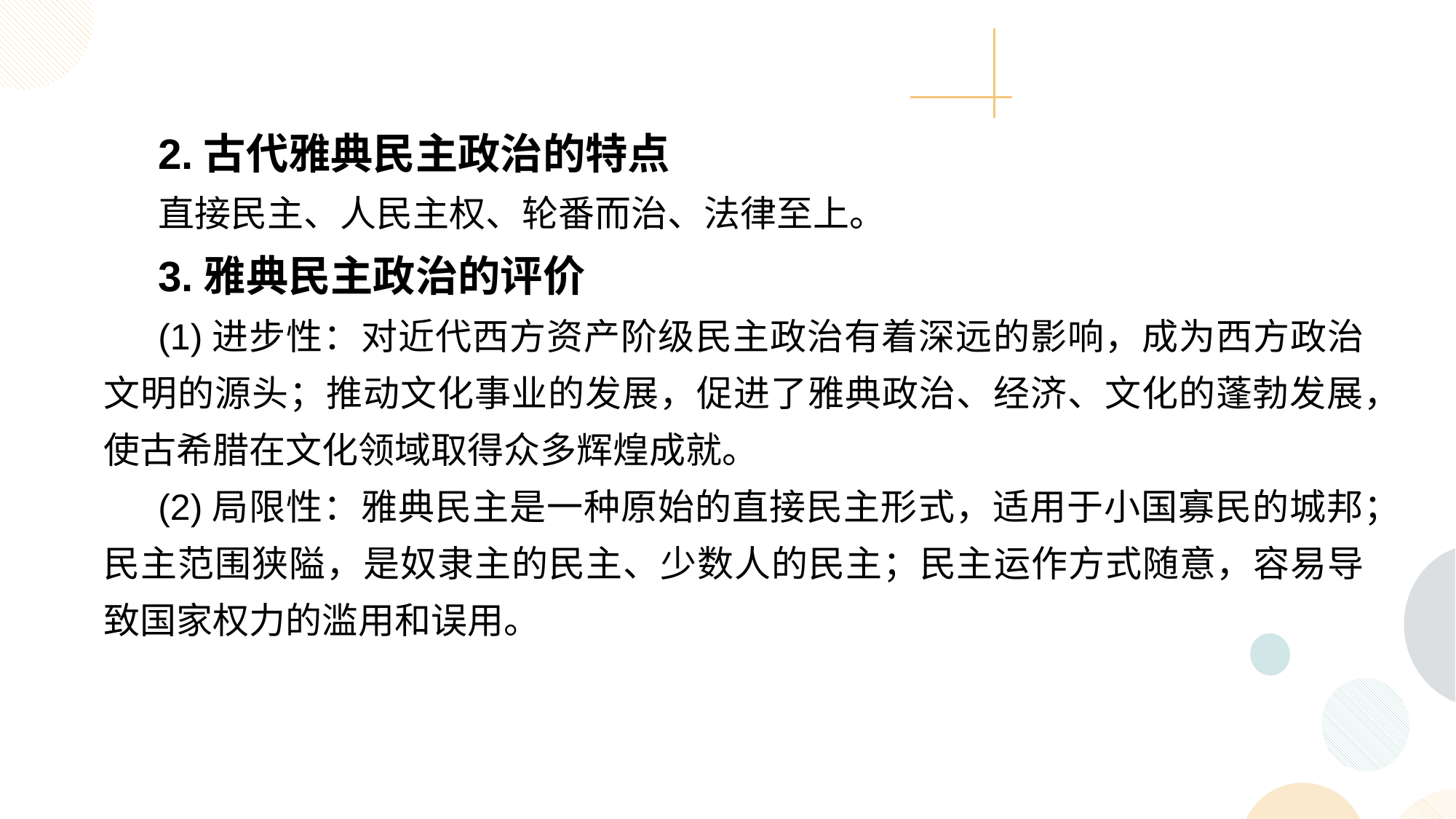

2.古代雅典民主政治的特点
直接民主、人民主权、轮番而治、法律至上。
3.雅典民主政治的评价
(1)进步性：对近代西方资产阶级民主政治有着深远的影响，成为西方政治文明的源头；推动文化事业的发展，促进了雅典政治、经济、文化的蓬勃发展，使古希腊在文化领域取得众多辉煌成就。
(2)局限性：雅典民主是一种原始的直接民主形式，适用于小国寡民的城邦；民主范围狭隘，是奴隶主的民主、少数人的民主；民主运作方式随意，容易导致国家权力的滥用和误用。